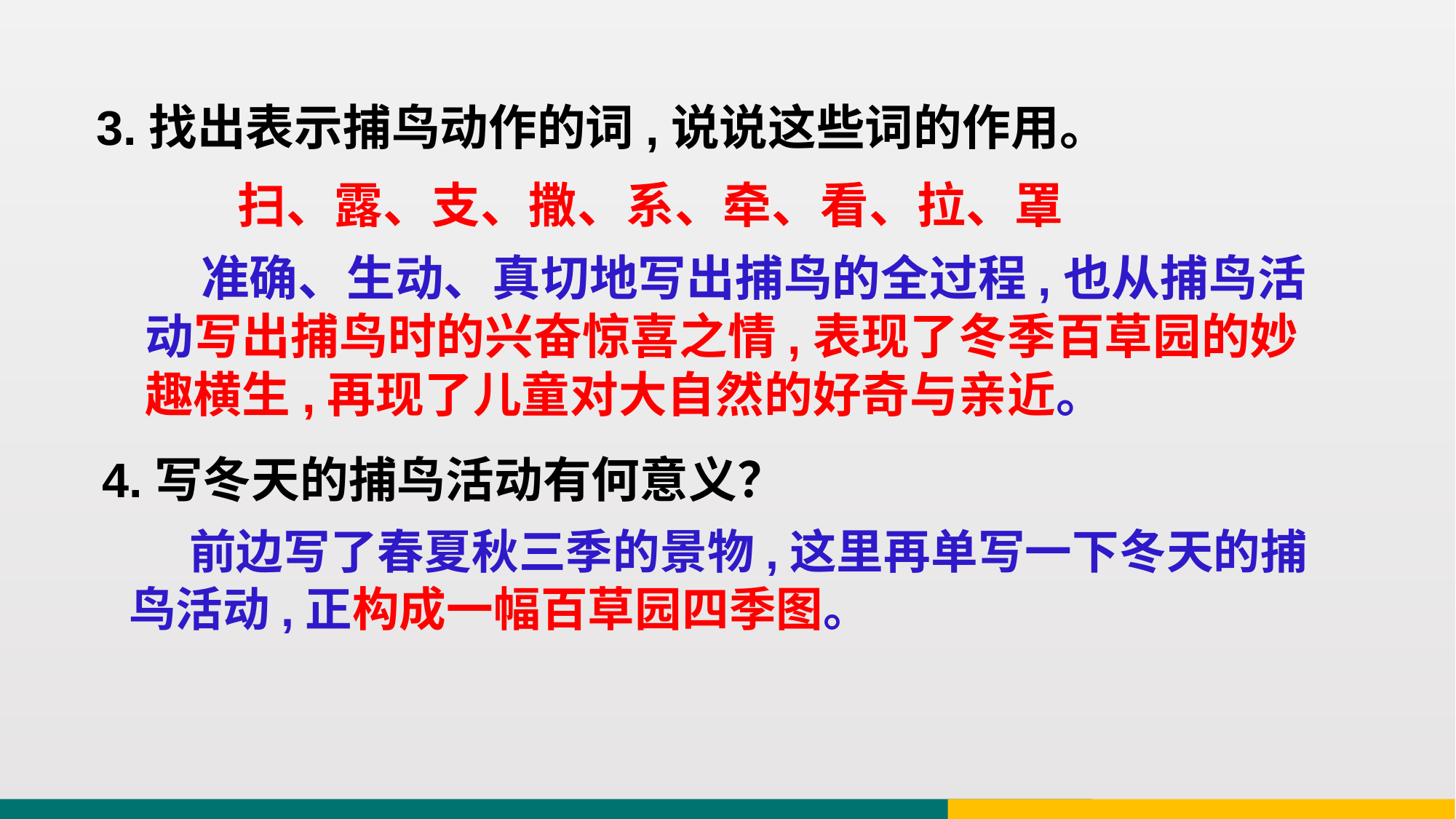

3.找出表示捕鸟动作的词,说说这些词的作用。
       扫、露、支、撒、系、牵、看、拉、罩
    准确、生动、真切地写出捕鸟的全过程,也从捕鸟活动写出捕鸟时的兴奋惊喜之情,表现了冬季百草园的妙趣横生,再现了儿童对大自然的好奇与亲近。
4.写冬天的捕鸟活动有何意义？
    前边写了春夏秋三季的景物,这里再单写一下冬天的捕鸟活动,正构成一幅百草园四季图。